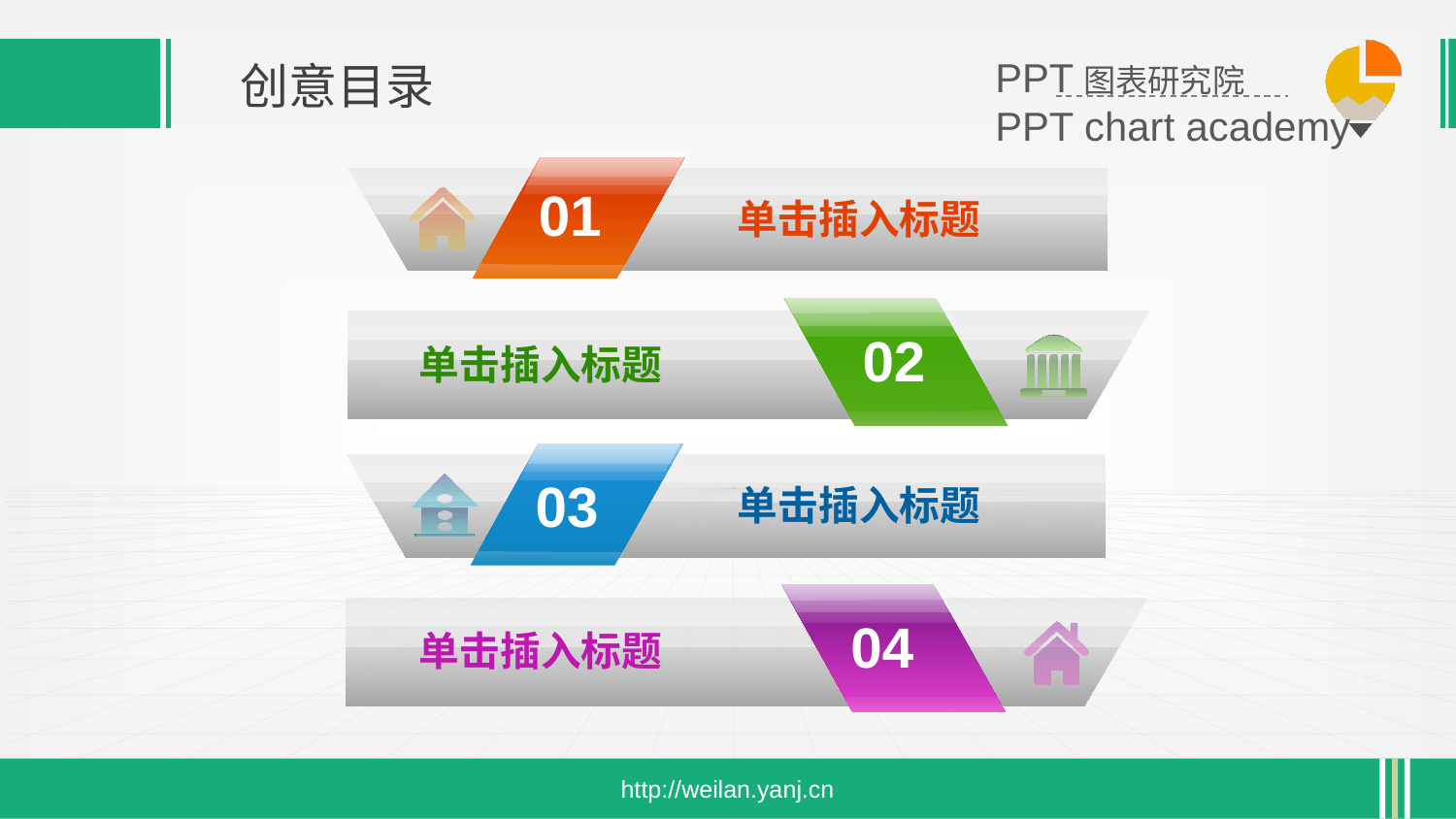

创意目录

01

单击插入标题

02
单击插入标题

03
单击插入标题

04
单击插入标题